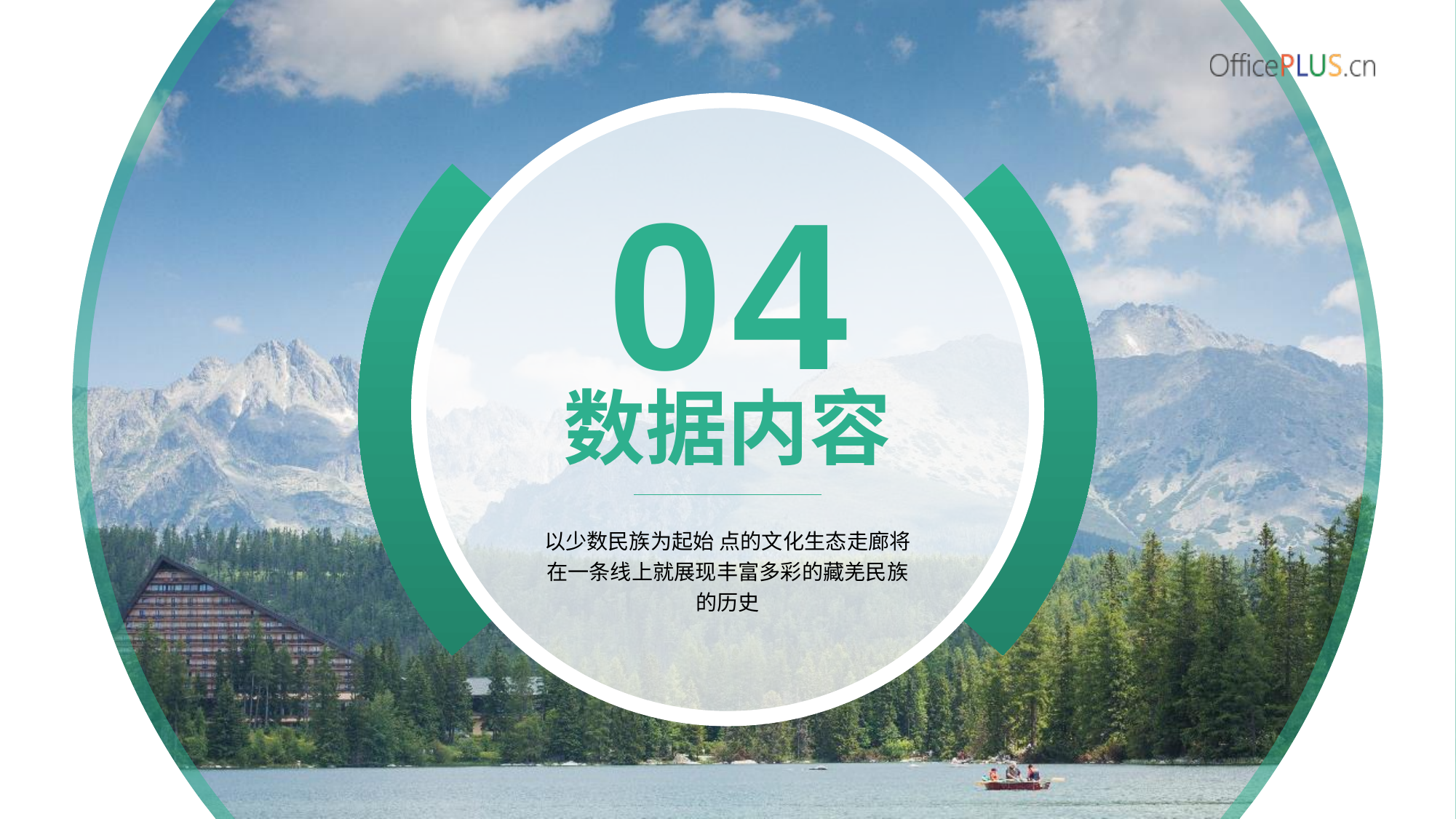

0 4
数据内容
以少数民族为起始 点的文化生态走廊将在一条线上就展现丰富多彩的藏羌民族的历史